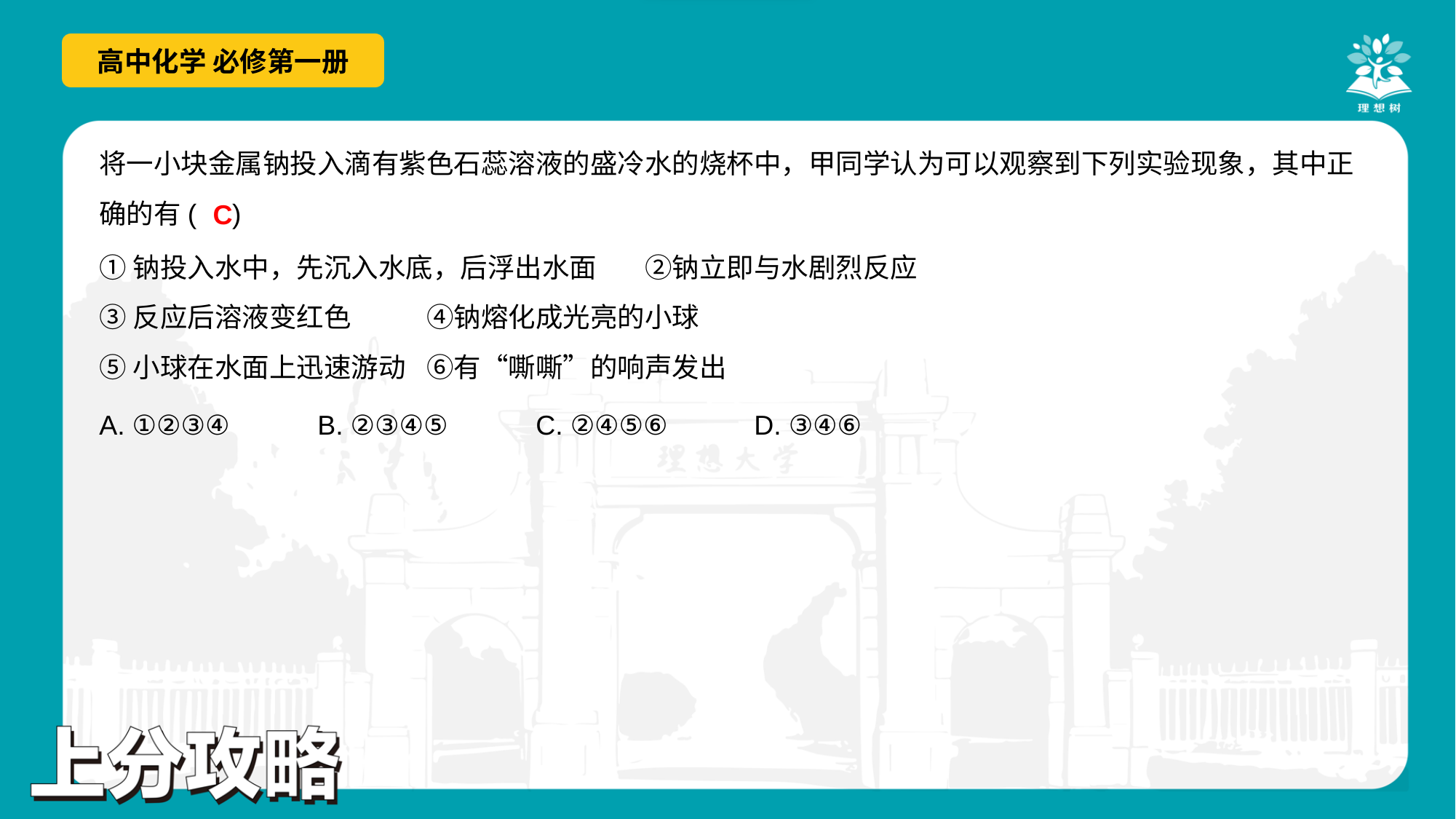

将一小块金属钠投入滴有紫色石蕊溶液的盛冷水的烧杯中，甲同学认为可以观察到下列实验现象，其中正
确的有(     )
C
①钠投入水中，先沉入水底，后浮出水面	②钠立即与水剧烈反应
③反应后溶液变红色	④钠熔化成光亮的小球
⑤小球在水面上迅速游动	⑥有“嘶嘶”的响声发出
A. ①②③④	B. ②③④⑤	C. ②④⑤⑥	D. ③④⑥